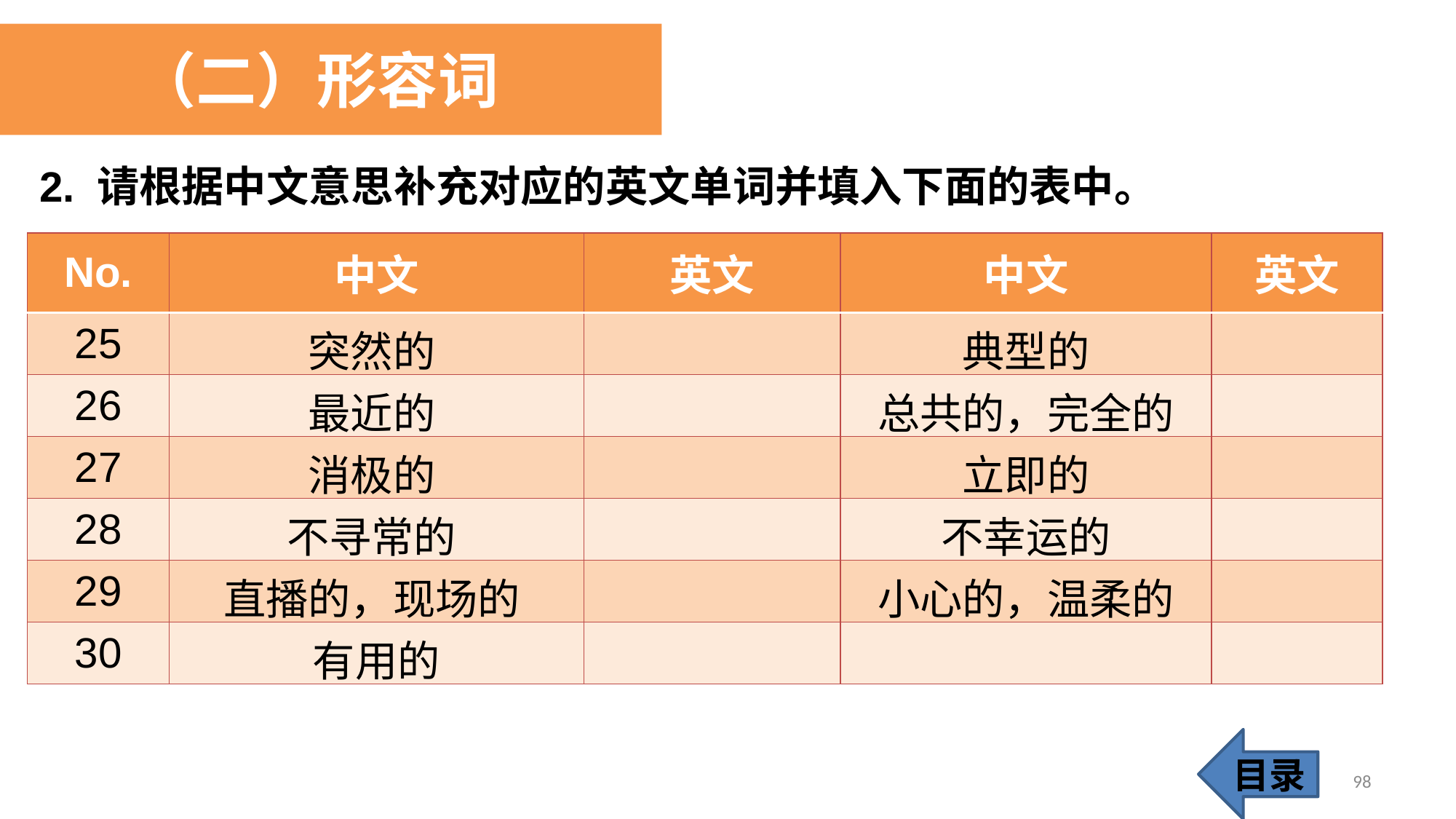

（二）形容词
2. 请根据中文意思补充对应的英文单词并填入下面的表中。
| No. | 中文 | 英文 | 中文 | 英文 |
| --- | --- | --- | --- | --- |
| 25 | 突然的 |  | 典型的 |  |
| 26 | 最近的 |  | 总共的，完全的 |  |
| 27 | 消极的 |  | 立即的 |  |
| 28 | 不寻常的 |  | 不幸运的 |  |
| 29 | 直播的，现场的 |  | 小心的，温柔的 |  |
| 30 | 有用的 |  |  |  |
目录
98